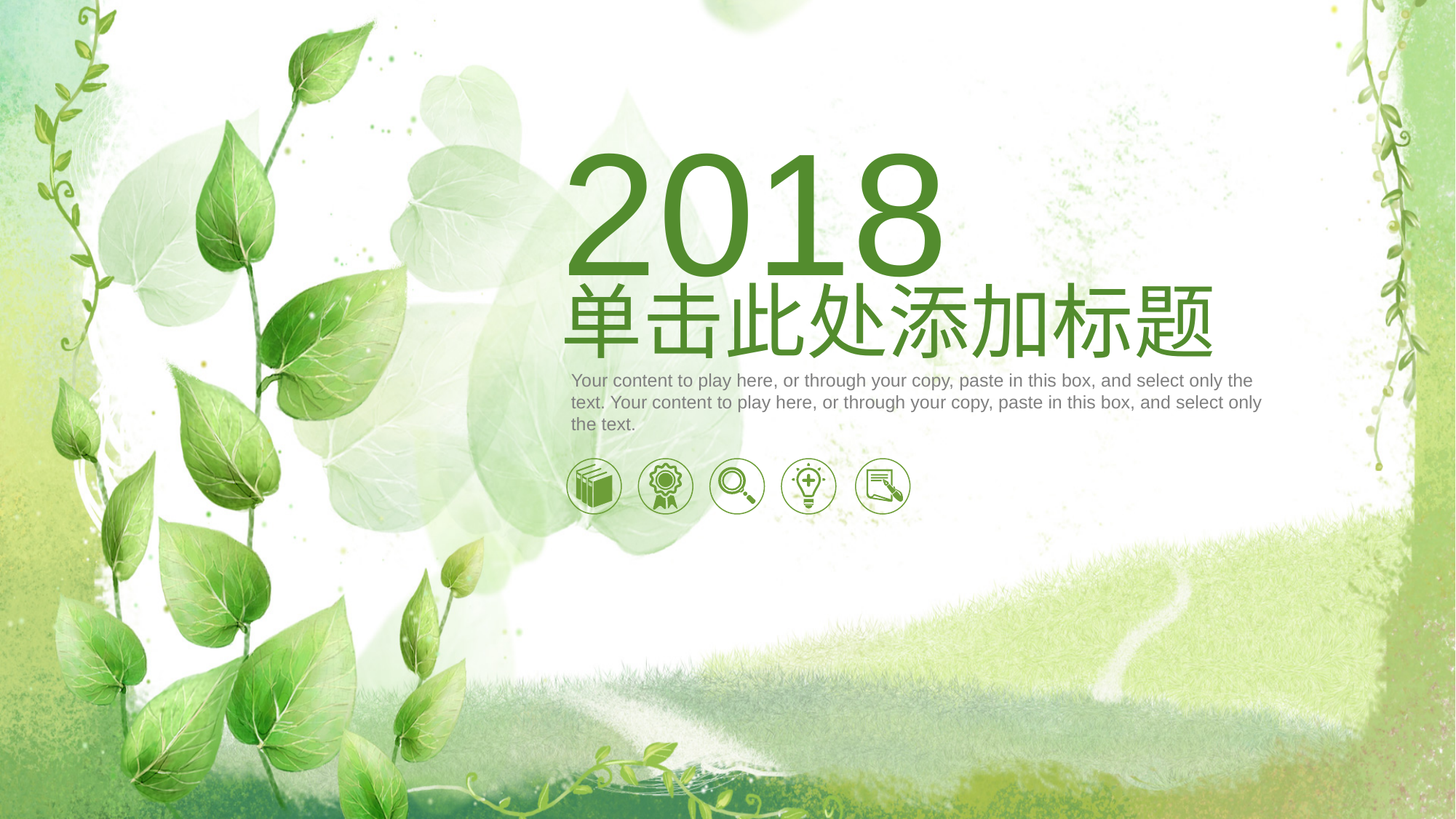

2018
单击此处添加标题
Your content to play here, or through your copy, paste in this box, and select only the text. Your content to play here, or through your copy, paste in this box, and select only the text.